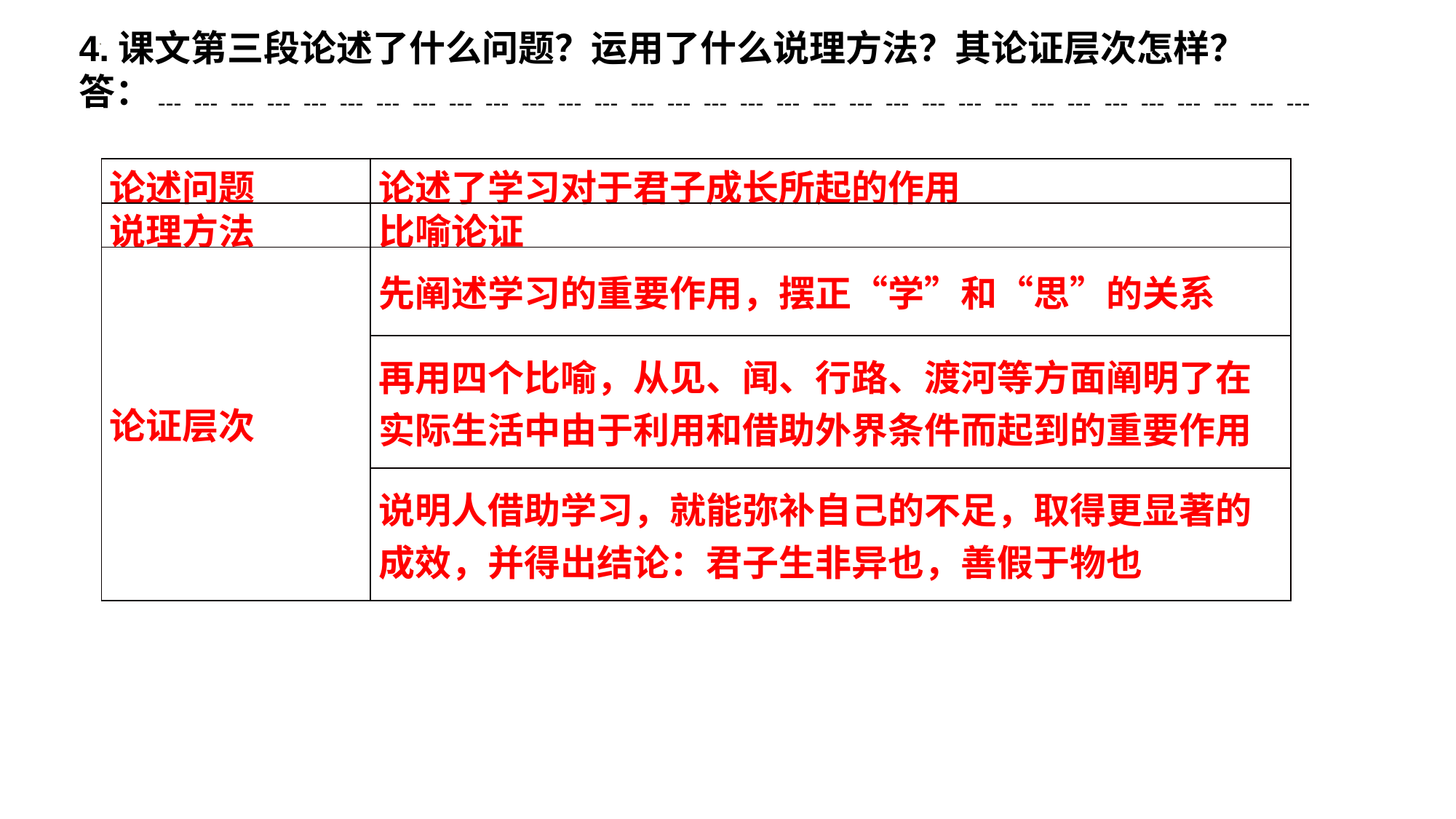

4.课文第三段论述了什么问题？运用了什么说理方法？其论证层次怎样？
答：﹍﹍﹍﹍﹍﹍﹍﹍﹍﹍﹍﹍﹍﹍﹍﹍﹍﹍﹍﹍﹍﹍﹍﹍﹍﹍﹍﹍﹍﹍﹍﹍

| 论述问题 | 论述了学习对于君子成长所起的作用 |
| --- | --- |
| 说理方法 | 比喻论证 |
| 论证层次 | 先阐述学习的重要作用，摆正“学”和“思”的关系 |
|  | 再用四个比喻，从见、闻、行路、渡河等方面阐明了在实际生活中由于利用和借助外界条件而起到的重要作用 |
|  | 说明人借助学习，就能弥补自己的不足，取得更显著的成效，并得出结论：君子生非异也，善假于物也 |